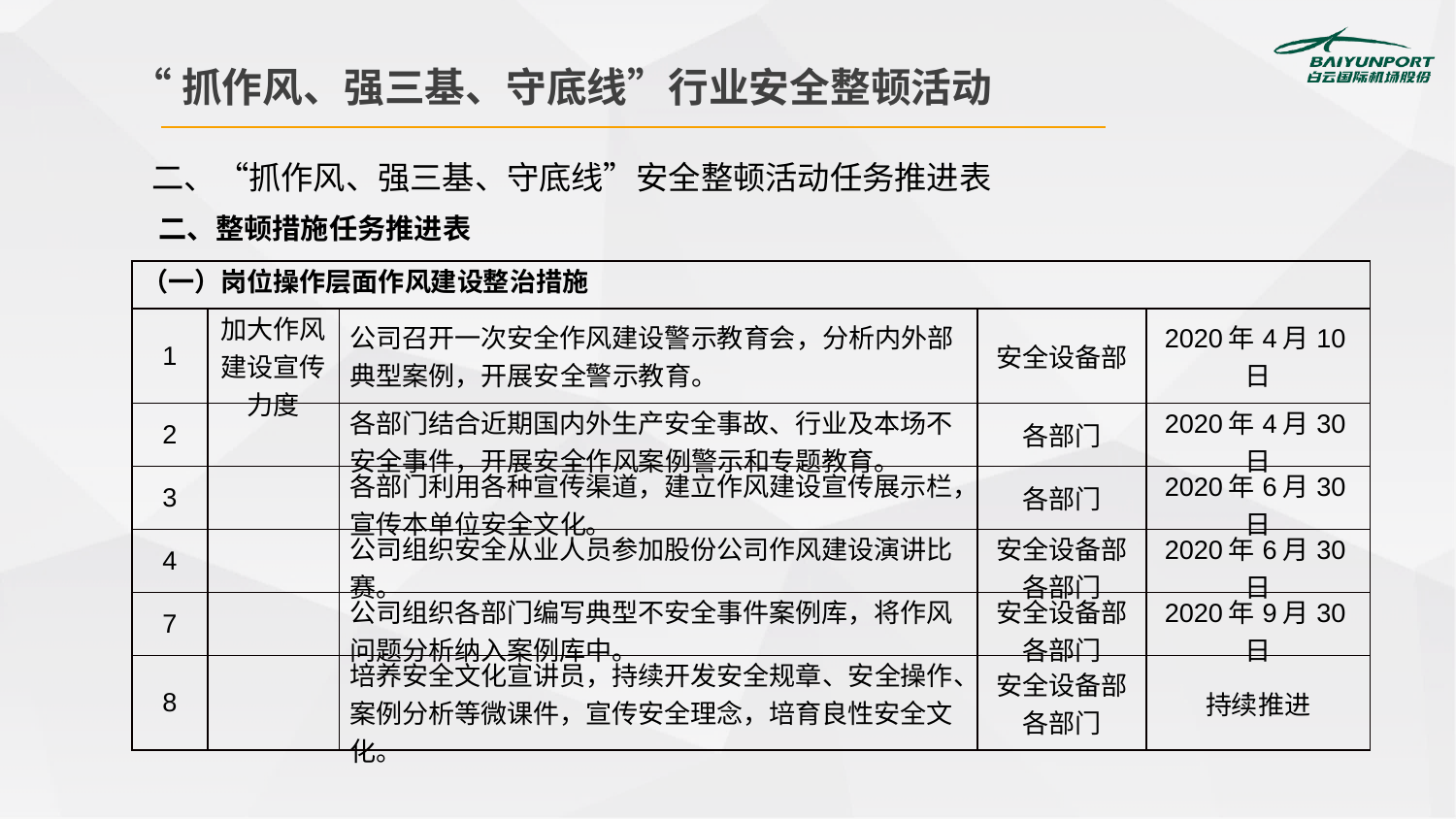

“抓作风、强三基、守底线”行业安全整顿活动
二、“抓作风、强三基、守底线”安全整顿活动任务推进表
二、整顿措施任务推进表
| （一）岗位操作层面作风建设整治措施 |  |  |  |  |
| --- | --- | --- | --- | --- |
| 1 | 加大作风建设宣传力度 | 公司召开一次安全作风建设警示教育会，分析内外部典型案例，开展安全警示教育。 | 安全设备部 | 2020年4月10日 |
| 2 |  | 各部门结合近期国内外生产安全事故、行业及本场不安全事件，开展安全作风案例警示和专题教育。 | 各部门 | 2020年4月30日 |
| 3 |  | 各部门利用各种宣传渠道，建立作风建设宣传展示栏，宣传本单位安全文化。 | 各部门 | 2020年6月30日 |
| 4 |  | 公司组织安全从业人员参加股份公司作风建设演讲比赛。 | 安全设备部各部门 | 2020年6月30日 |
| 7 |  | 公司组织各部门编写典型不安全事件案例库，将作风问题分析纳入案例库中。 | 安全设备部各部门 | 2020年9月30日 |
| 8 |  | 培养安全文化宣讲员，持续开发安全规章、安全操作、案例分析等微课件，宣传安全理念，培育良性安全文化。 | 安全设备部各部门 | 持续推进 |